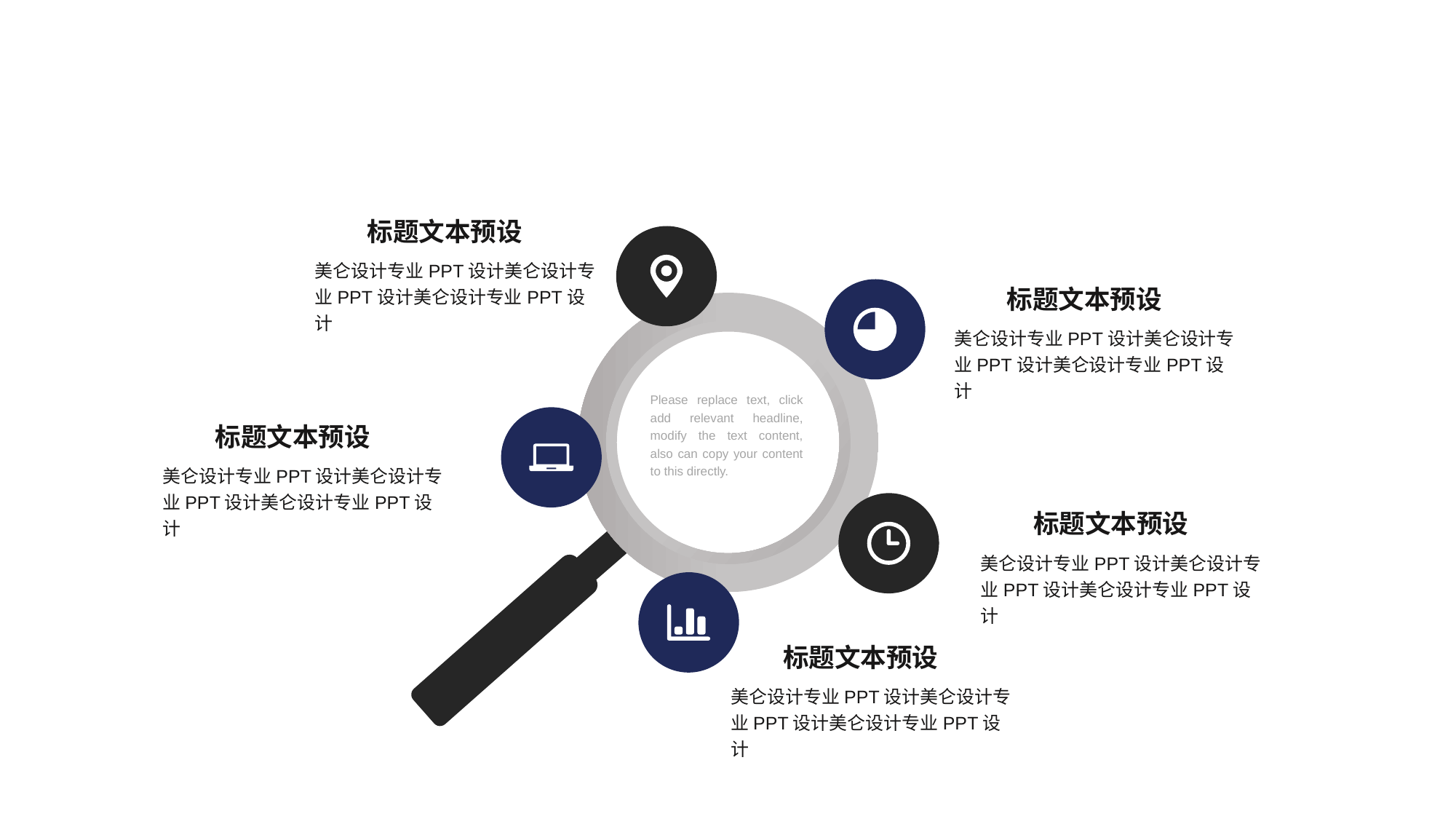

标题文本预设

美仑设计专业PPT设计美仑设计专业PPT设计美仑设计专业PPT设计
标题文本预设

美仑设计专业PPT设计美仑设计专业PPT设计美仑设计专业PPT设计
Please replace text, click add relevant headline, modify the text content, also can copy your content to this directly.

标题文本预设
美仑设计专业PPT设计美仑设计专业PPT设计美仑设计专业PPT设计

标题文本预设
美仑设计专业PPT设计美仑设计专业PPT设计美仑设计专业PPT设计

标题文本预设
美仑设计专业PPT设计美仑设计专业PPT设计美仑设计专业PPT设计